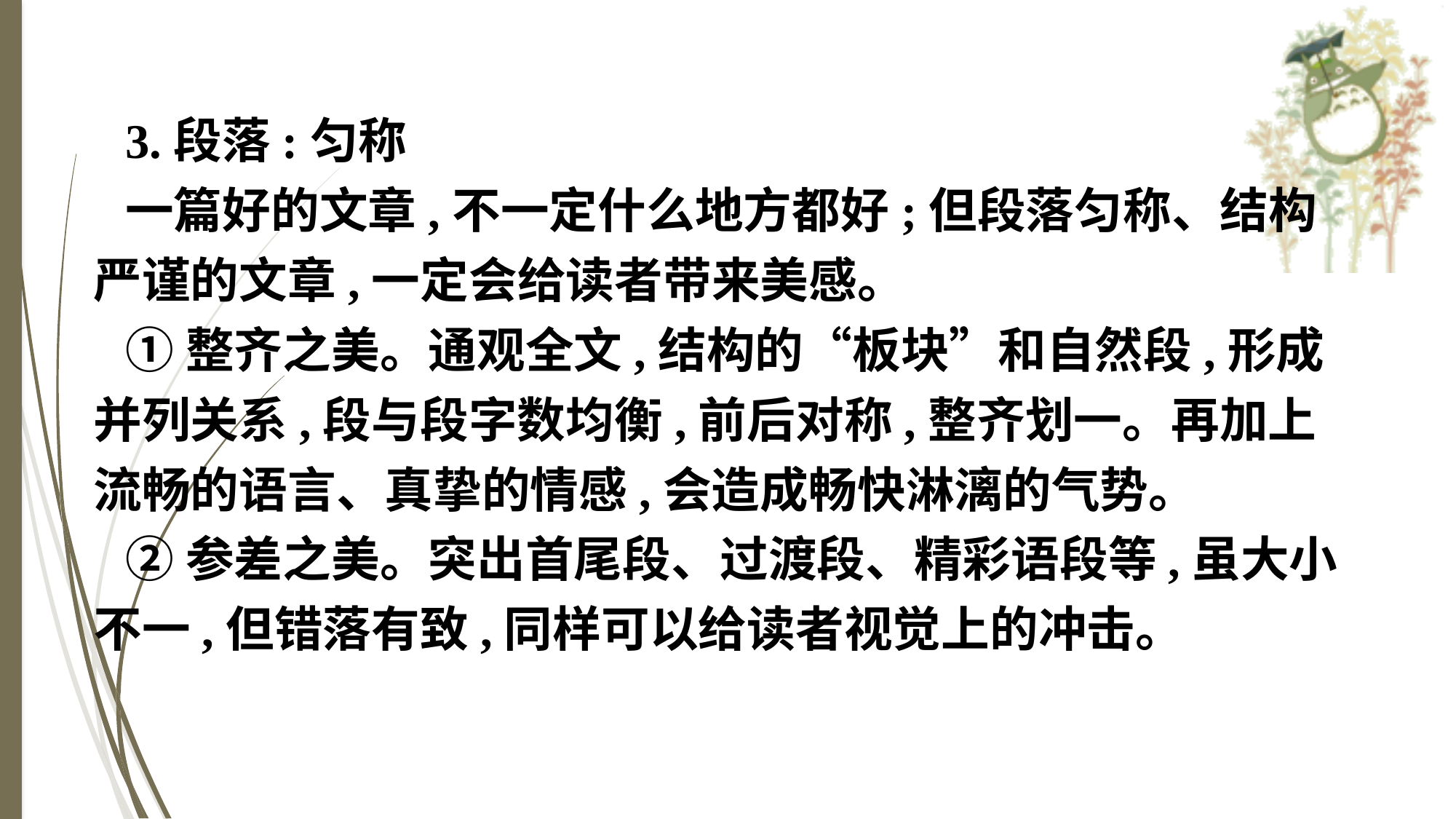

3.段落:匀称
一篇好的文章,不一定什么地方都好;但段落匀称、结构严谨的文章,一定会给读者带来美感。
①整齐之美。通观全文,结构的“板块”和自然段,形成并列关系,段与段字数均衡,前后对称,整齐划一。再加上流畅的语言、真挚的情感,会造成畅快淋漓的气势。
②参差之美。突出首尾段、过渡段、精彩语段等,虽大小不一,但错落有致,同样可以给读者视觉上的冲击。